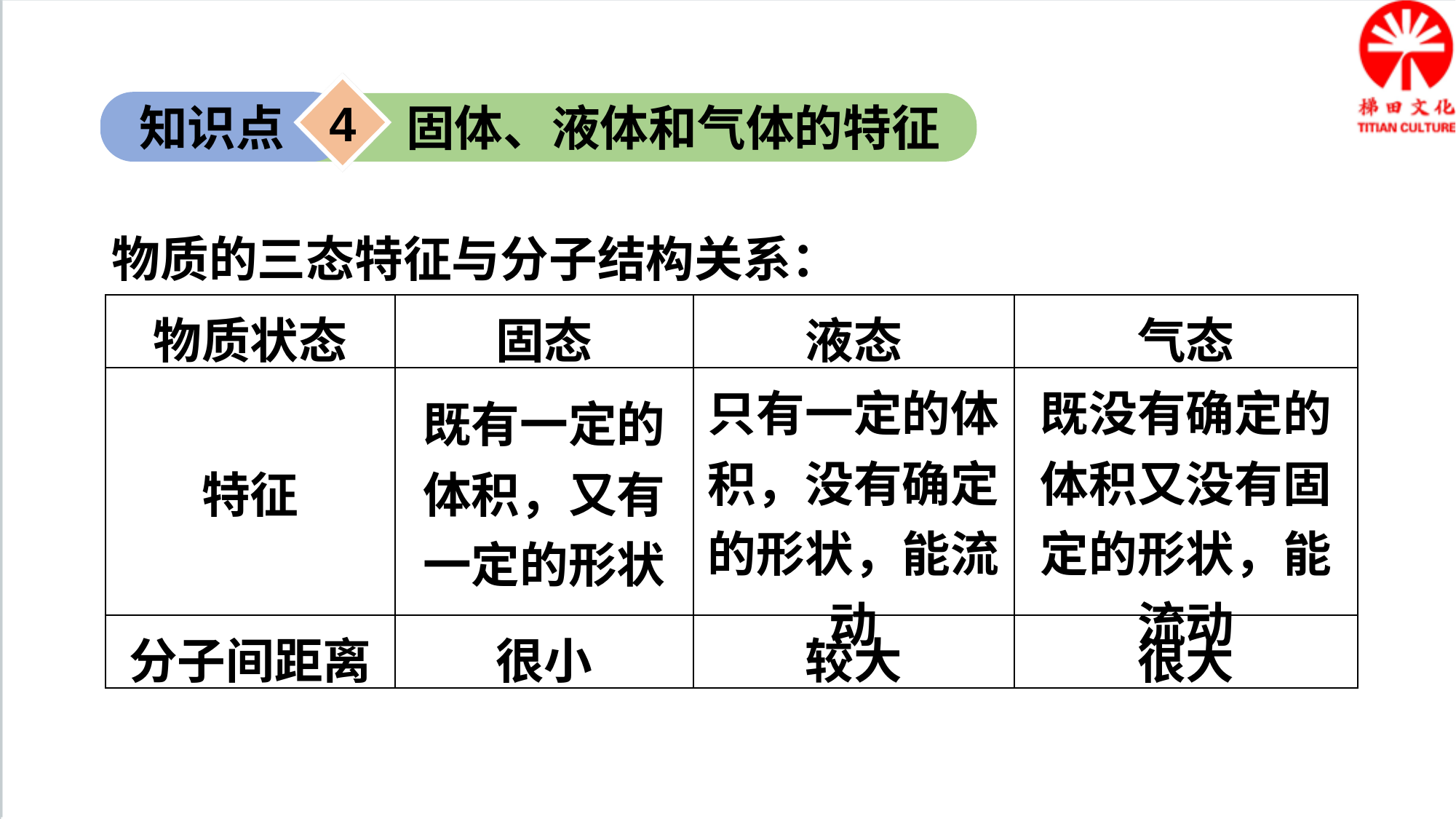

4
知识点
固体、液体和气体的特征

物质的三态特征与分子结构关系：
| 物质状态 | 固态 | 液态 | 气态 |
| --- | --- | --- | --- |
| 特征 | 既有一定的体积，又有一定的形状 | 只有一定的体积，没有确定的形状，能流动 | 既没有确定的体积又没有固定的形状，能流动 |
| 分子间距离 | 很小 | 较大 | 很大 |